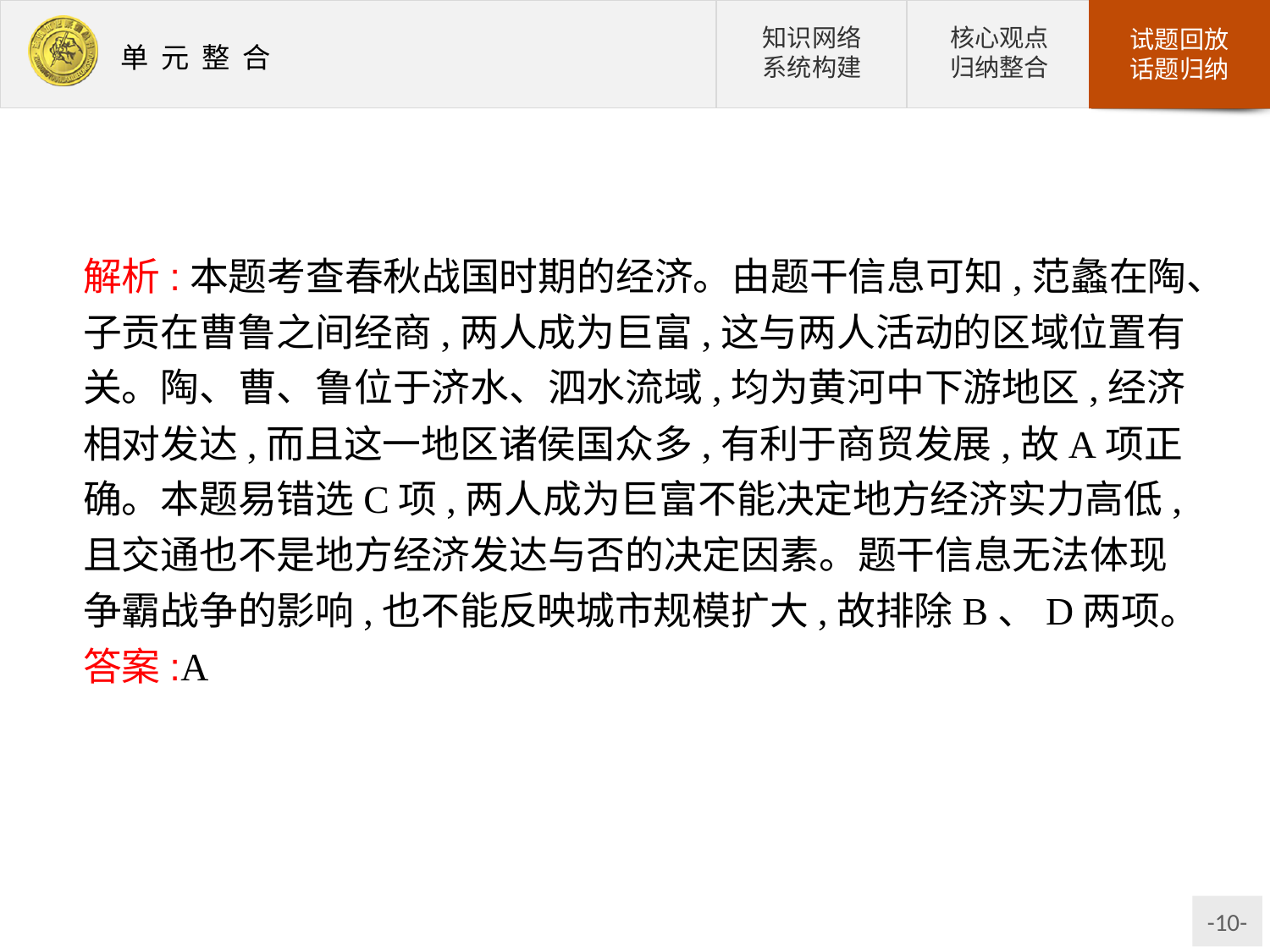

解析:本题考查春秋战国时期的经济。由题干信息可知,范蠡在陶、子贡在曹鲁之间经商,两人成为巨富,这与两人活动的区域位置有关。陶、曹、鲁位于济水、泗水流域,均为黄河中下游地区,经济相对发达,而且这一地区诸侯国众多,有利于商贸发展,故A项正确。本题易错选C项,两人成为巨富不能决定地方经济实力高低,且交通也不是地方经济发达与否的决定因素。题干信息无法体现争霸战争的影响,也不能反映城市规模扩大,故排除B、D两项。
答案:A